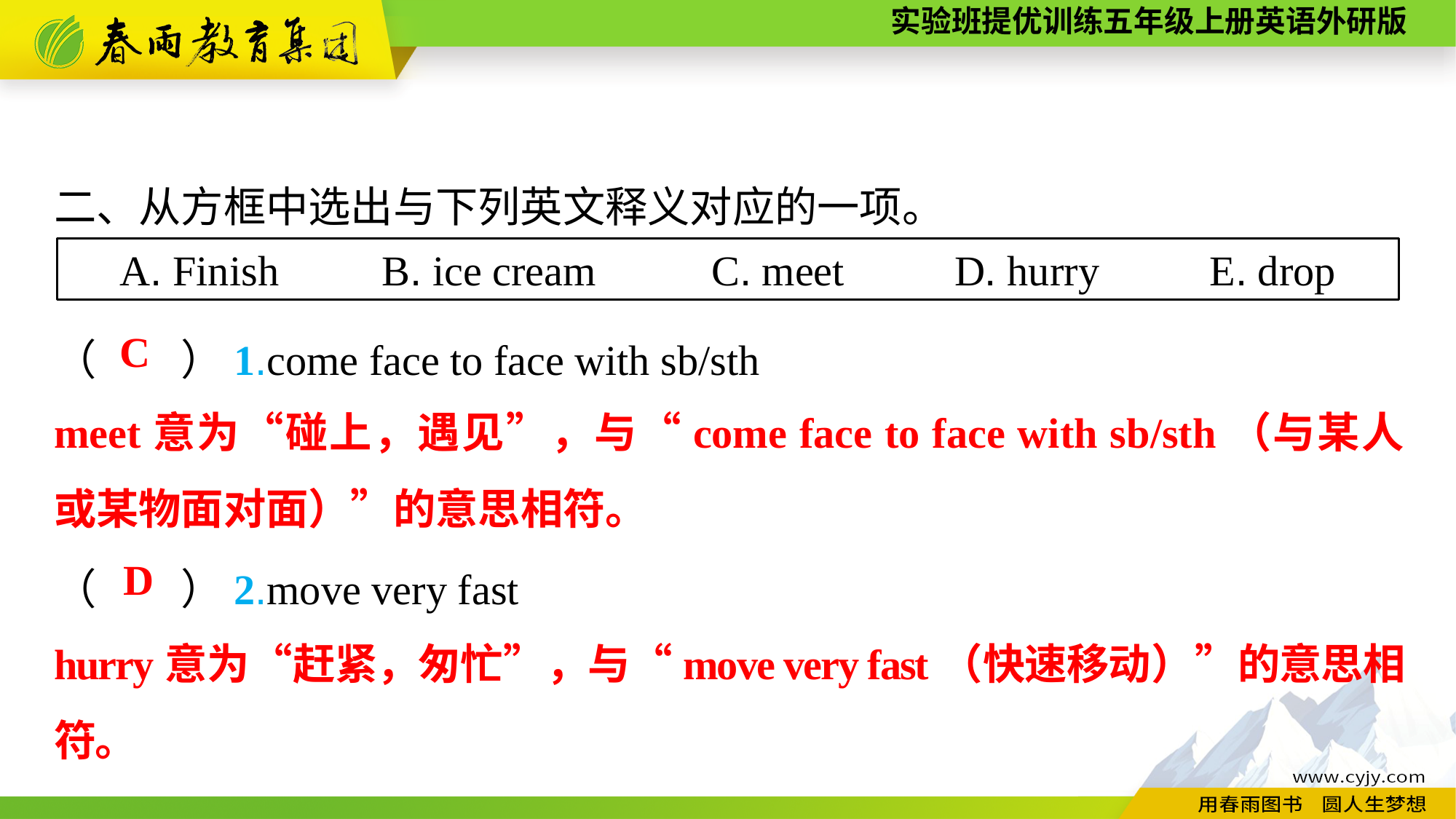

二、从方框中选出与下列英文释义对应的一项。

（　　）1.come face to face with sb/sth

（　　）2.move very fast
A. Finish  　  B. ice cream     　C. meet　     D. hurry　     E. drop
C
meet意为“碰上，遇见”，与“come face to face with sb/sth（与某人或某物面对面）”的意思相符。
D
hurry意为“赶紧，匆忙”，与“move very fast（快速移动）”的意思相符。